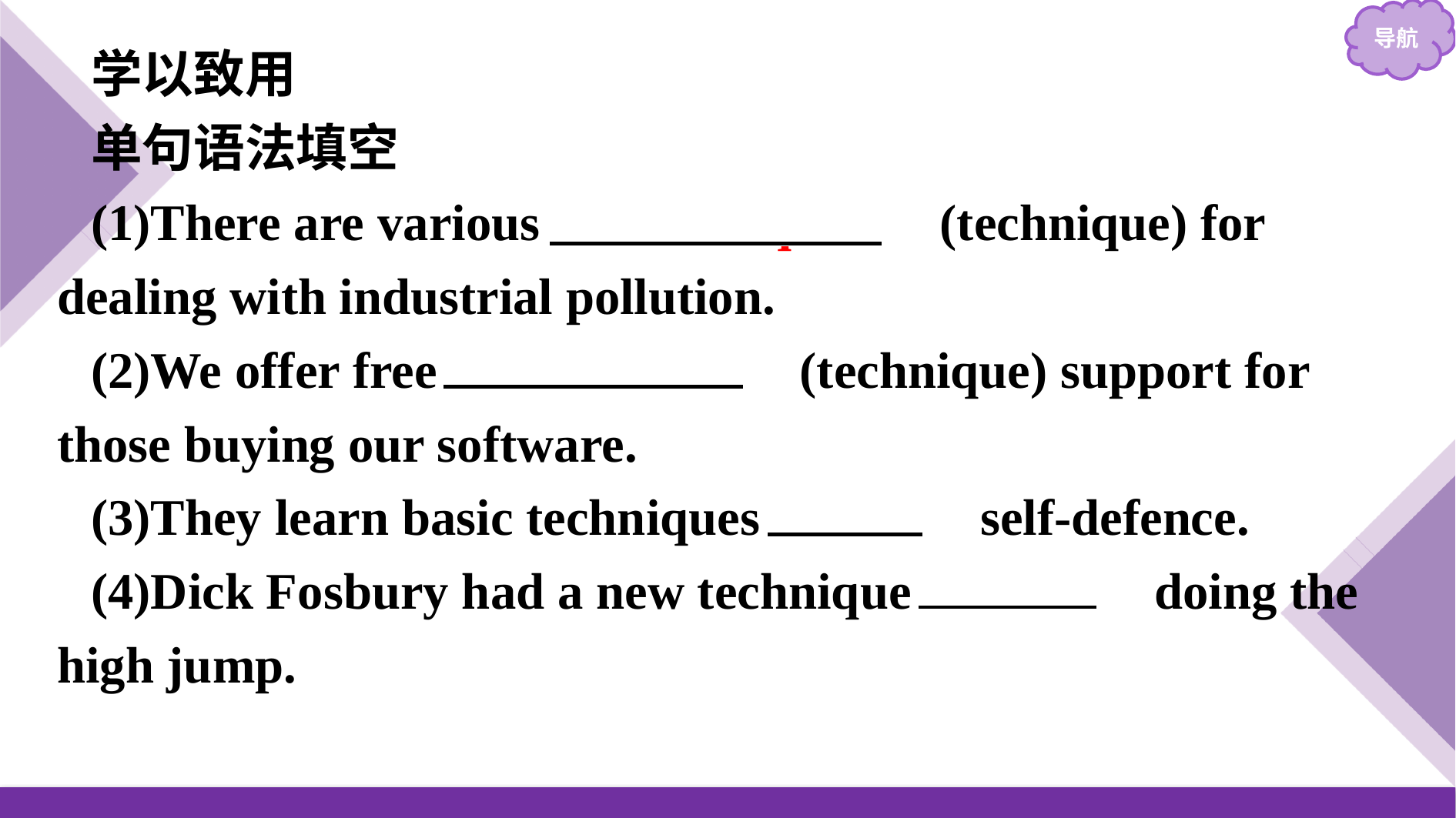

学以致用
单句语法填空
(1)There are various 　techniques　(technique) for dealing with industrial pollution.
(2)We offer free 　technical　(technique) support for those buying our software.
(3)They learn basic techniques 　in　 self-defence.
(4)Dick Fosbury had a new technique 　for　 doing the high jump.